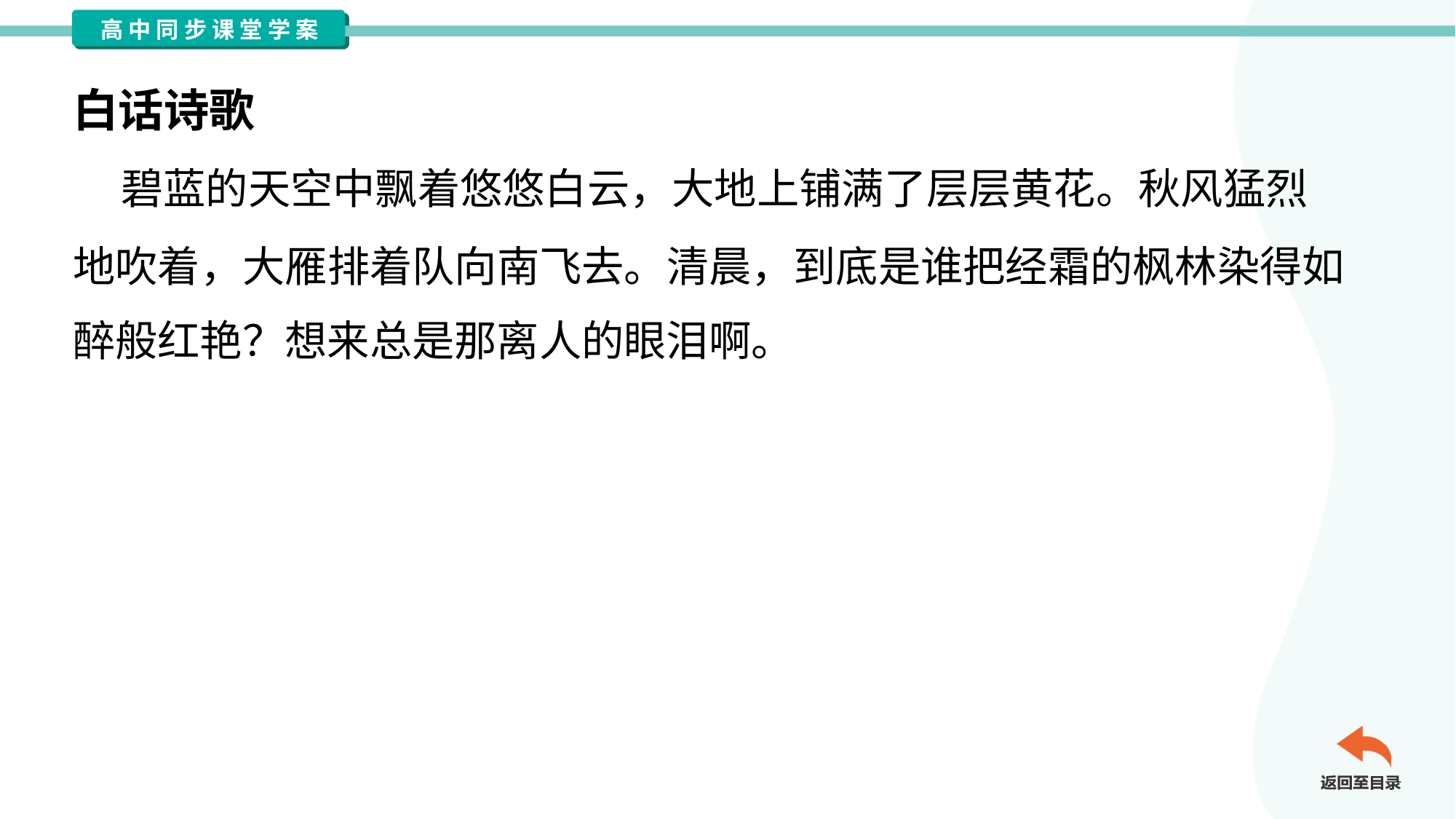

白话诗歌
    碧蓝的天空中飘着悠悠白云，大地上铺满了层层黄花。秋风猛烈
地吹着，大雁排着队向南飞去。清晨，到底是谁把经霜的枫林染得如
醉般红艳？想来总是那离人的眼泪啊。